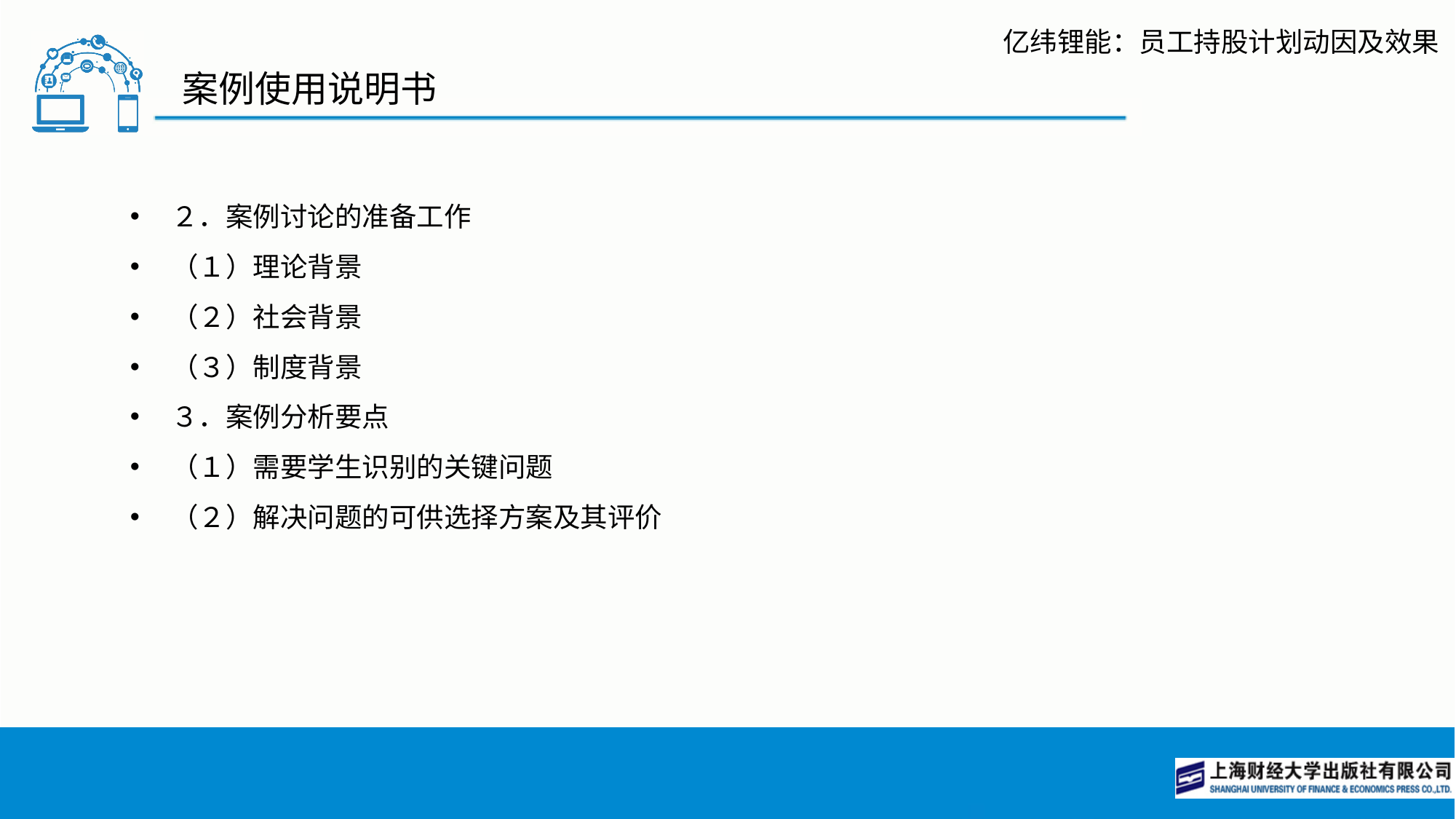

亿纬锂能：员工持股计划动因及效果
# 案例使用说明书
２．案例讨论的准备工作
（１）理论背景
（２）社会背景
（３）制度背景
３．案例分析要点
（１）需要学生识别的关键问题
（２）解决问题的可供选择方案及其评价